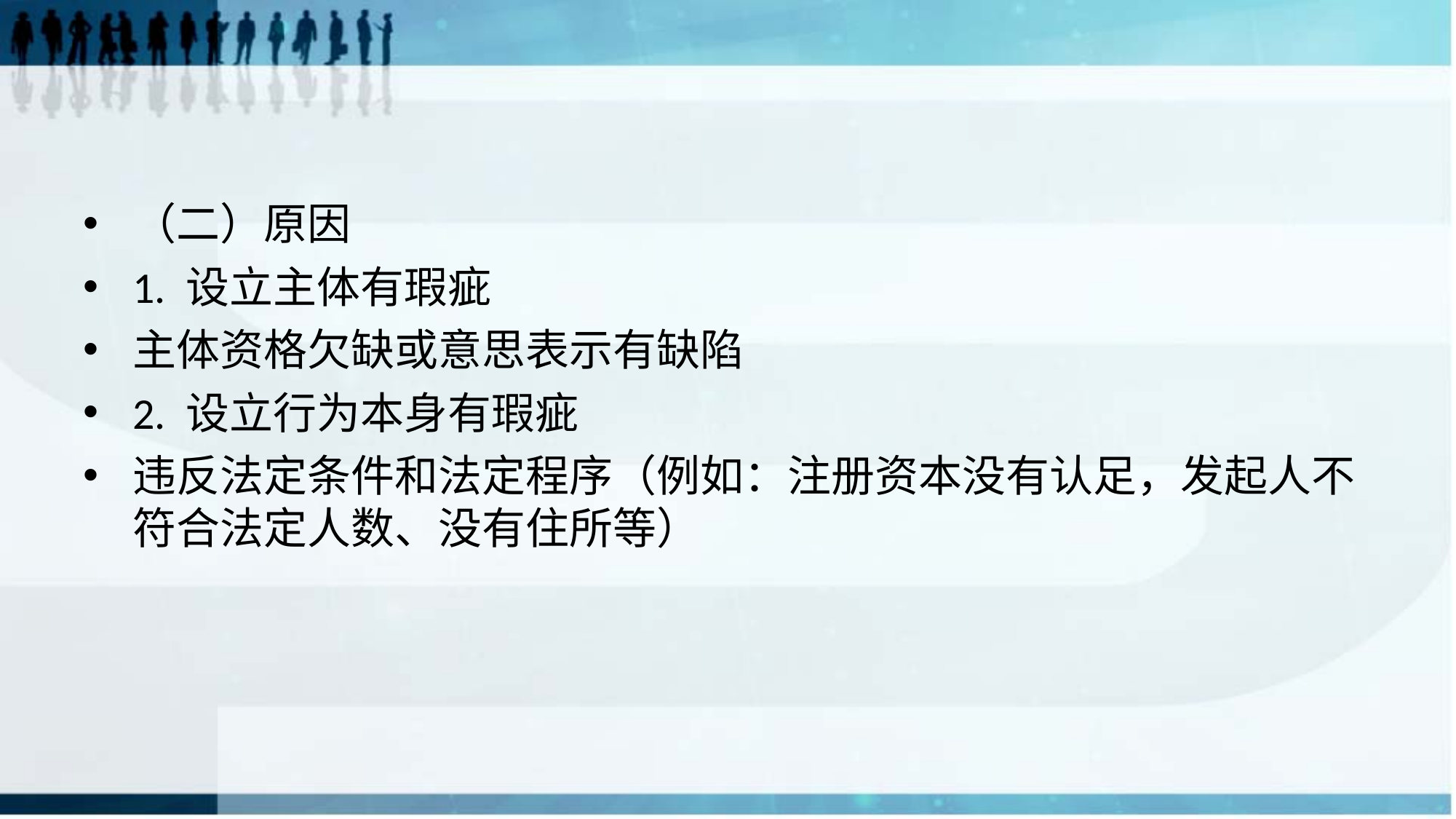

#
（二）原因
1. 设立主体有瑕疵
主体资格欠缺或意思表示有缺陷
2. 设立行为本身有瑕疵
违反法定条件和法定程序（例如：注册资本没有认足，发起人不符合法定人数、没有住所等）